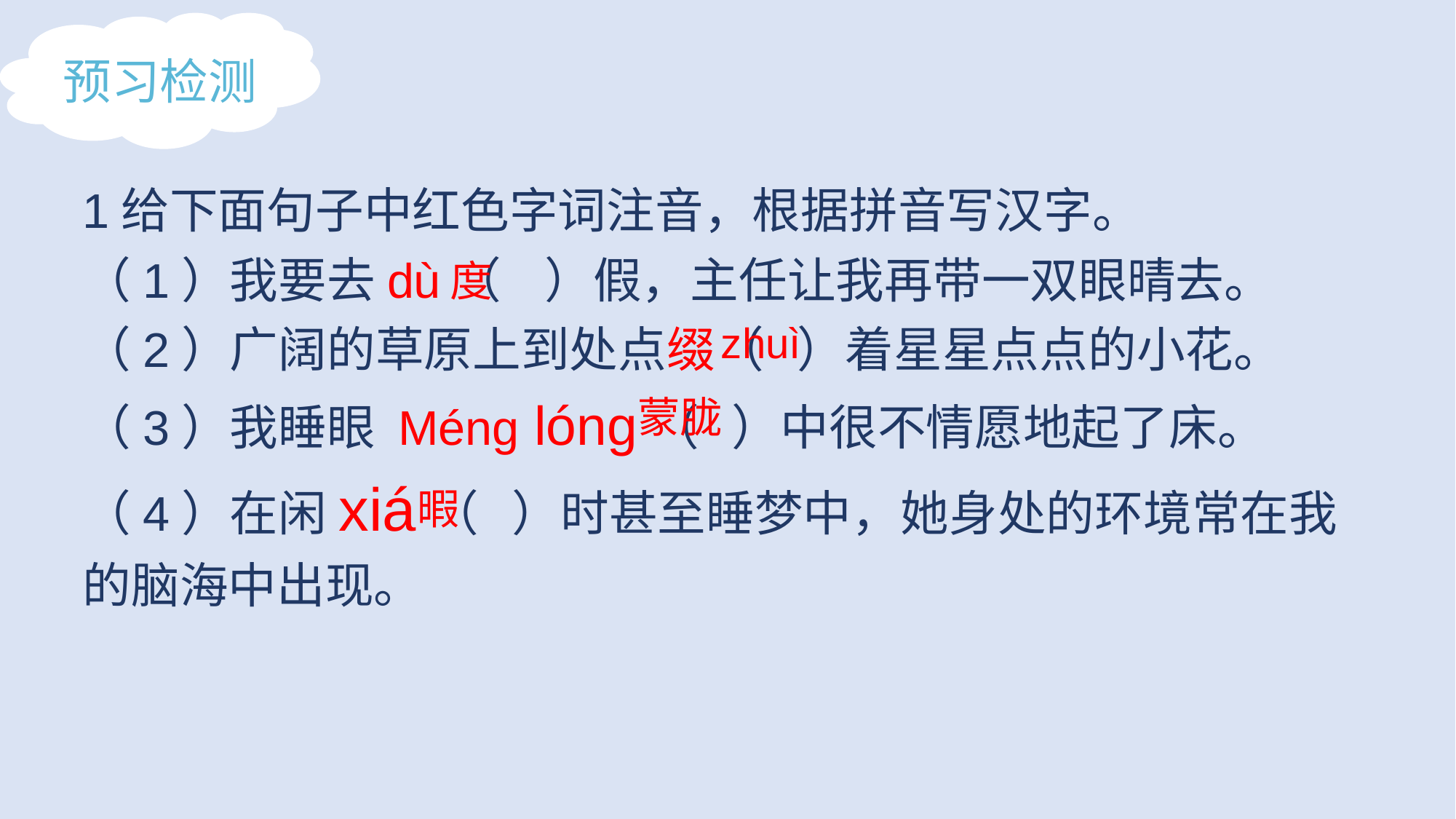

预习检测
1给下面句子中红色字词注音，根据拼音写汉字。
（1）我要去dù（    ）假，主任让我再带一双眼晴去。
（2）广阔的草原上到处点缀（   ）着星星点点的小花。
（3）我睡眼 Méng lónɡ（   ）中很不情愿地起了床。
（4）在闲xiá（   ）时甚至睡梦中，她身处的环境常在我的脑海中出现。
度
zhuì
蒙胧
暇